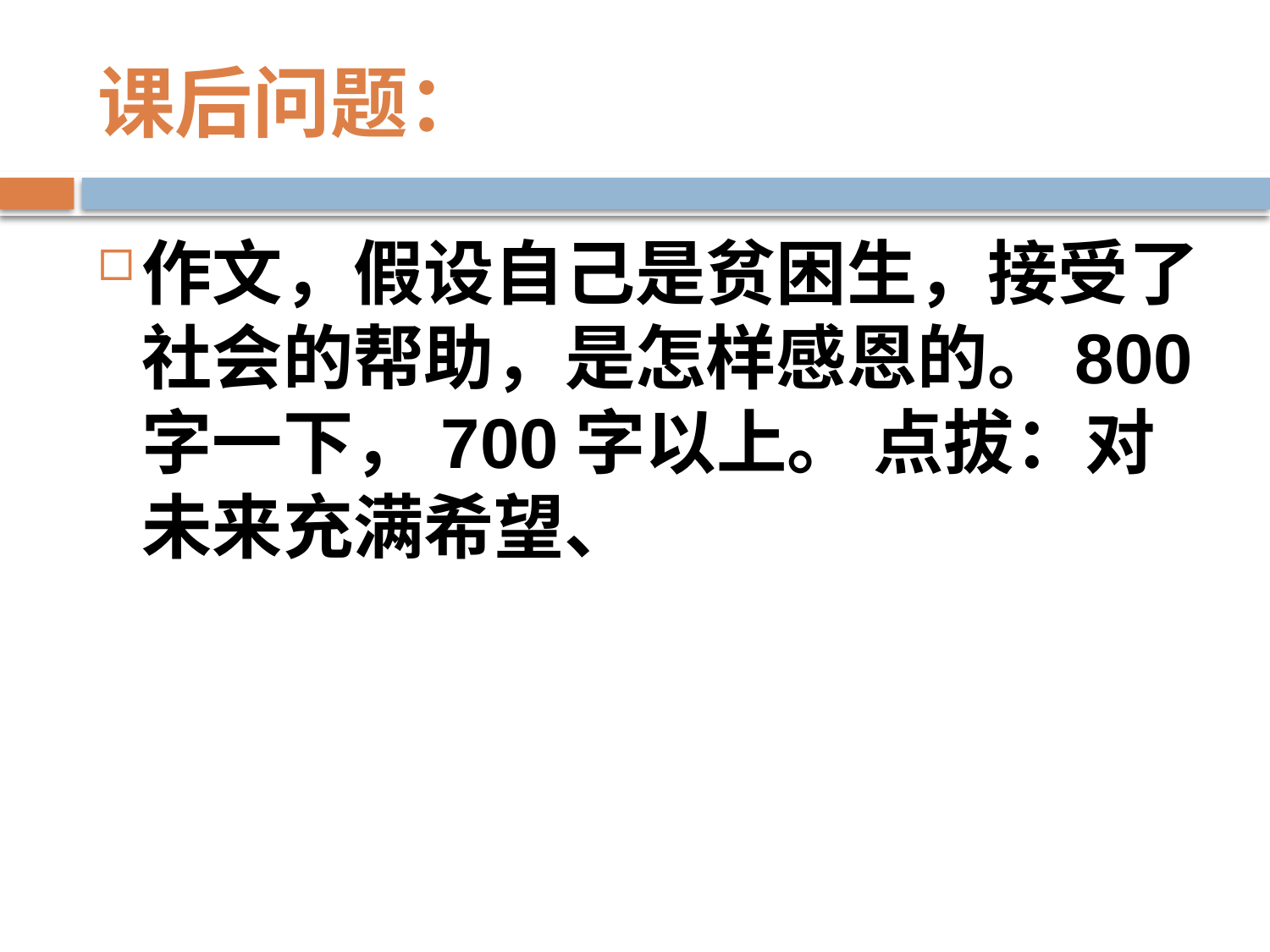

# 课后问题：
作文，假设自己是贫困生，接受了社会的帮助，是怎样感恩的。800字一下，700字以上。 点拔：对未来充满希望、